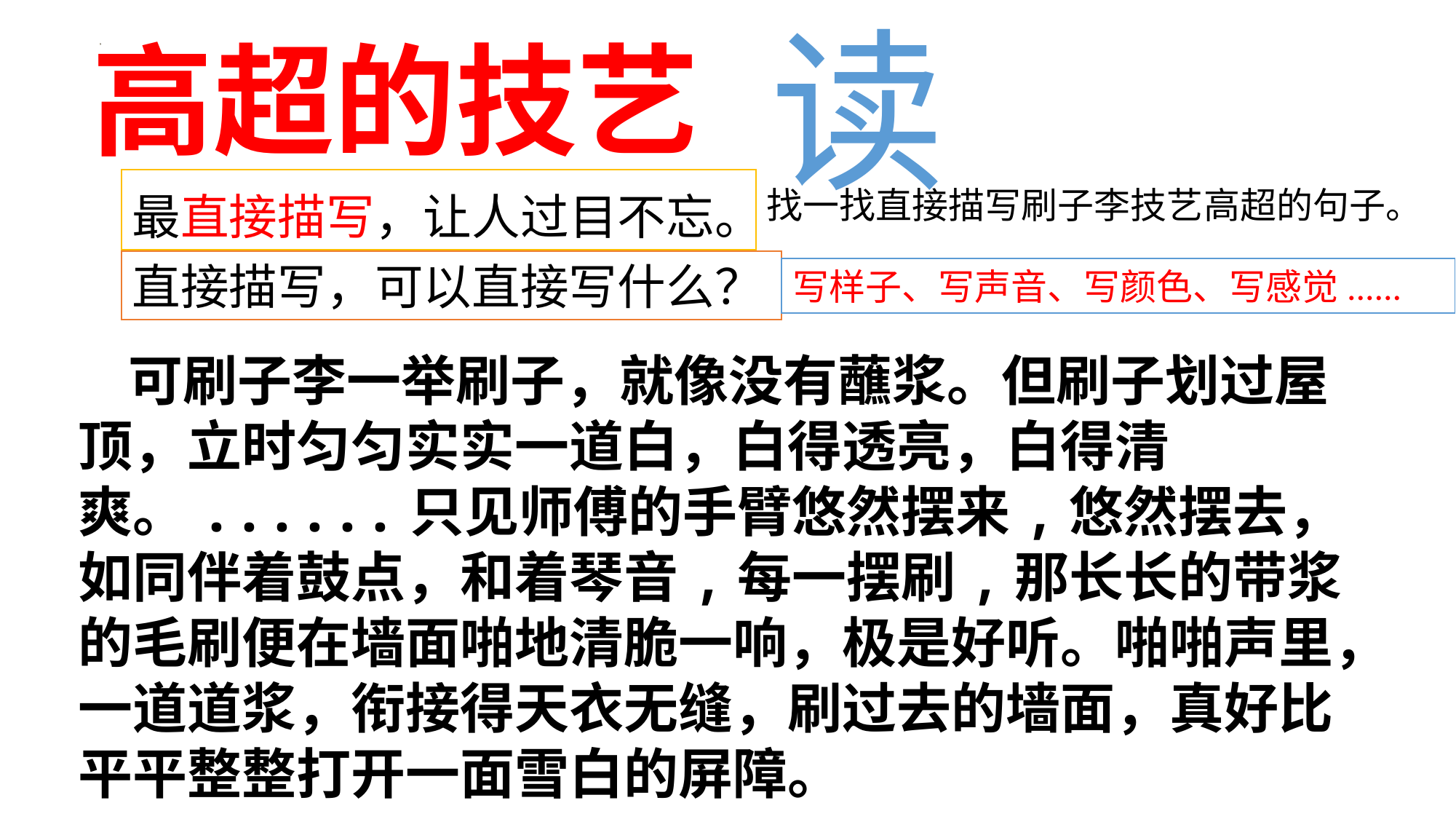

读
高超的技艺
最直接描写，让人过目不忘。
找一找直接描写刷子李技艺高超的句子。

直接描写，可以直接写什么？
写样子、写声音、写颜色、写感觉......
   可刷子李一举刷子，就像没有蘸浆。但刷子划过屋顶，立时匀匀实实一道白，白得透亮，白得清爽。......只见师傅的手臂悠然摆来,悠然摆去，如同伴着鼓点，和着琴音,每一摆刷,那长长的带浆的毛刷便在墙面啪地清脆一响，极是好听。啪啪声里，一道道浆，衔接得天衣无缝，刷过去的墙面，真好比平平整整打开一面雪白的屏障。